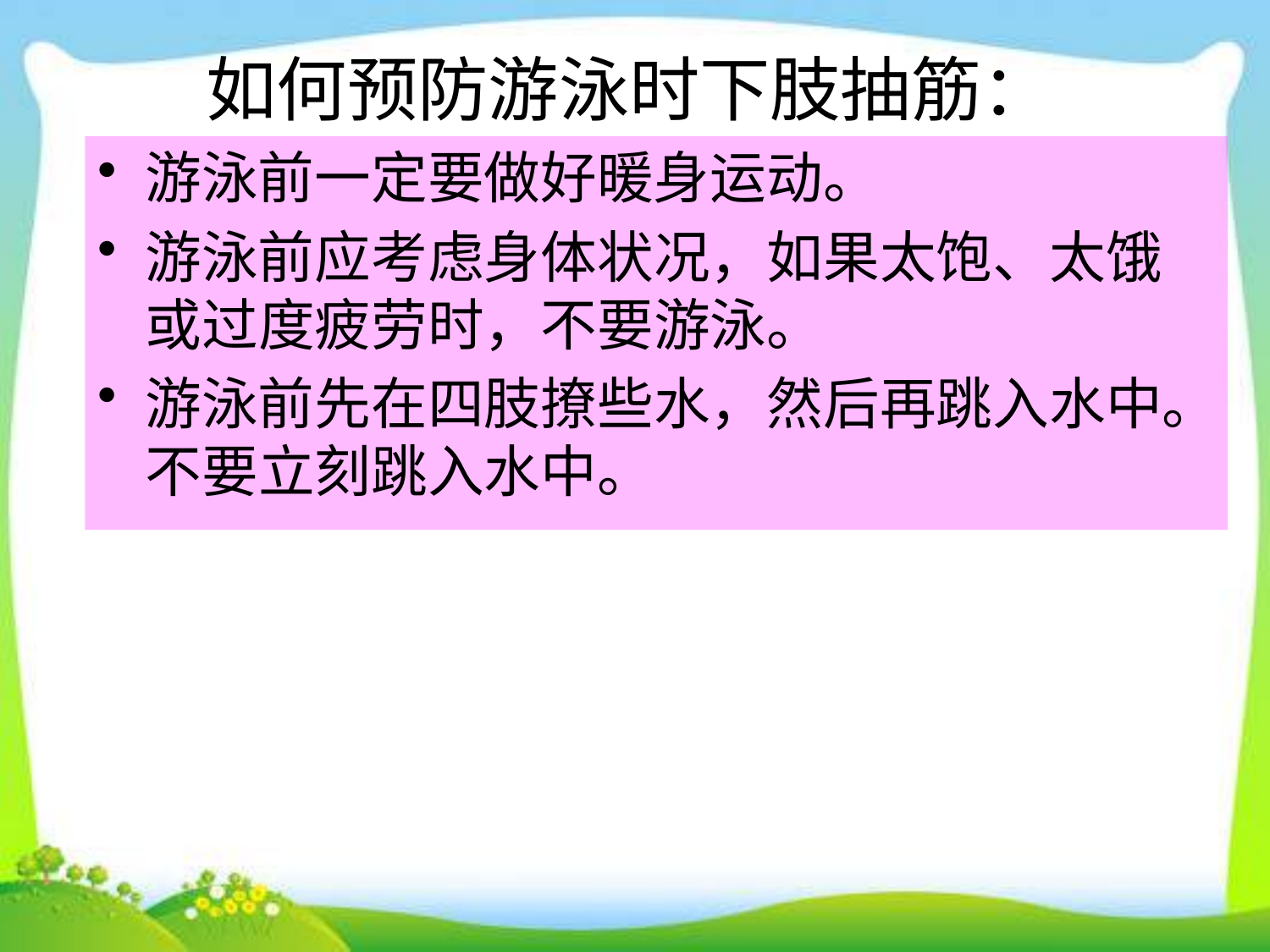

# 如何预防游泳时下肢抽筋：
游泳前一定要做好暖身运动。
游泳前应考虑身体状况，如果太饱、太饿或过度疲劳时，不要游泳。
游泳前先在四肢撩些水，然后再跳入水中。不要立刻跳入水中。